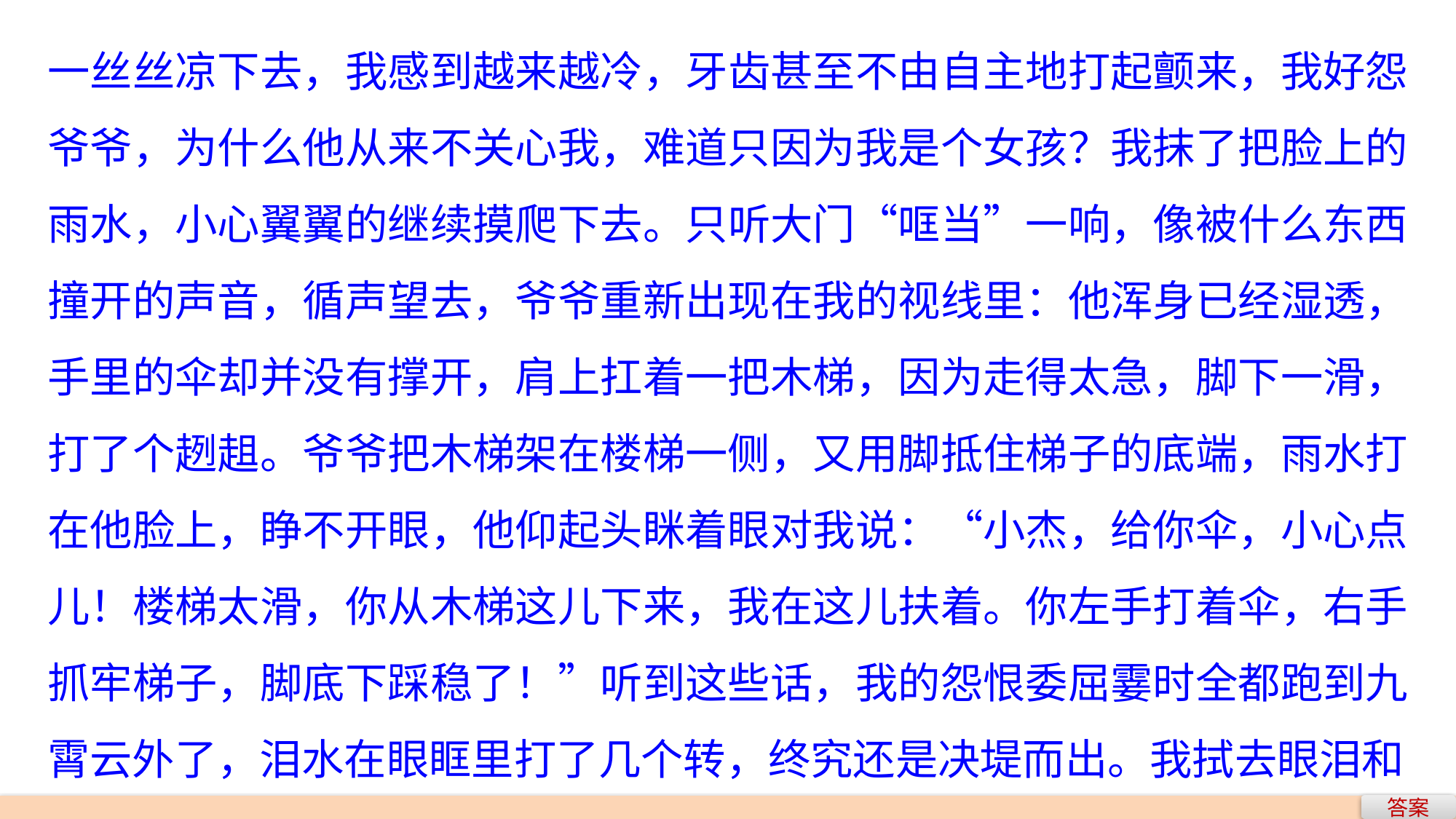

一丝丝凉下去，我感到越来越冷，牙齿甚至不由自主地打起颤来，我好怨爷爷，为什么他从来不关心我，难道只因为我是个女孩？我抹了把脸上的雨水，小心翼翼的继续摸爬下去。只听大门“哐当”一响，像被什么东西撞开的声音，循声望去，爷爷重新出现在我的视线里：他浑身已经湿透，手里的伞却并没有撑开，肩上扛着一把木梯，因为走得太急，脚下一滑，打了个趔趄。爷爷把木梯架在楼梯一侧，又用脚抵住梯子的底端，雨水打在他脸上，睁不开眼，他仰起头眯着眼对我说：“小杰，给你伞，小心点儿！楼梯太滑，你从木梯这儿下来，我在这儿扶着。你左手打着伞，右手抓牢梯子，脚底下踩稳了！”听到这些话，我的怨恨委屈霎时全都跑到九霄云外了，泪水在眼眶里打了几个转，终究还是决堤而出。我拭去眼泪和
答案